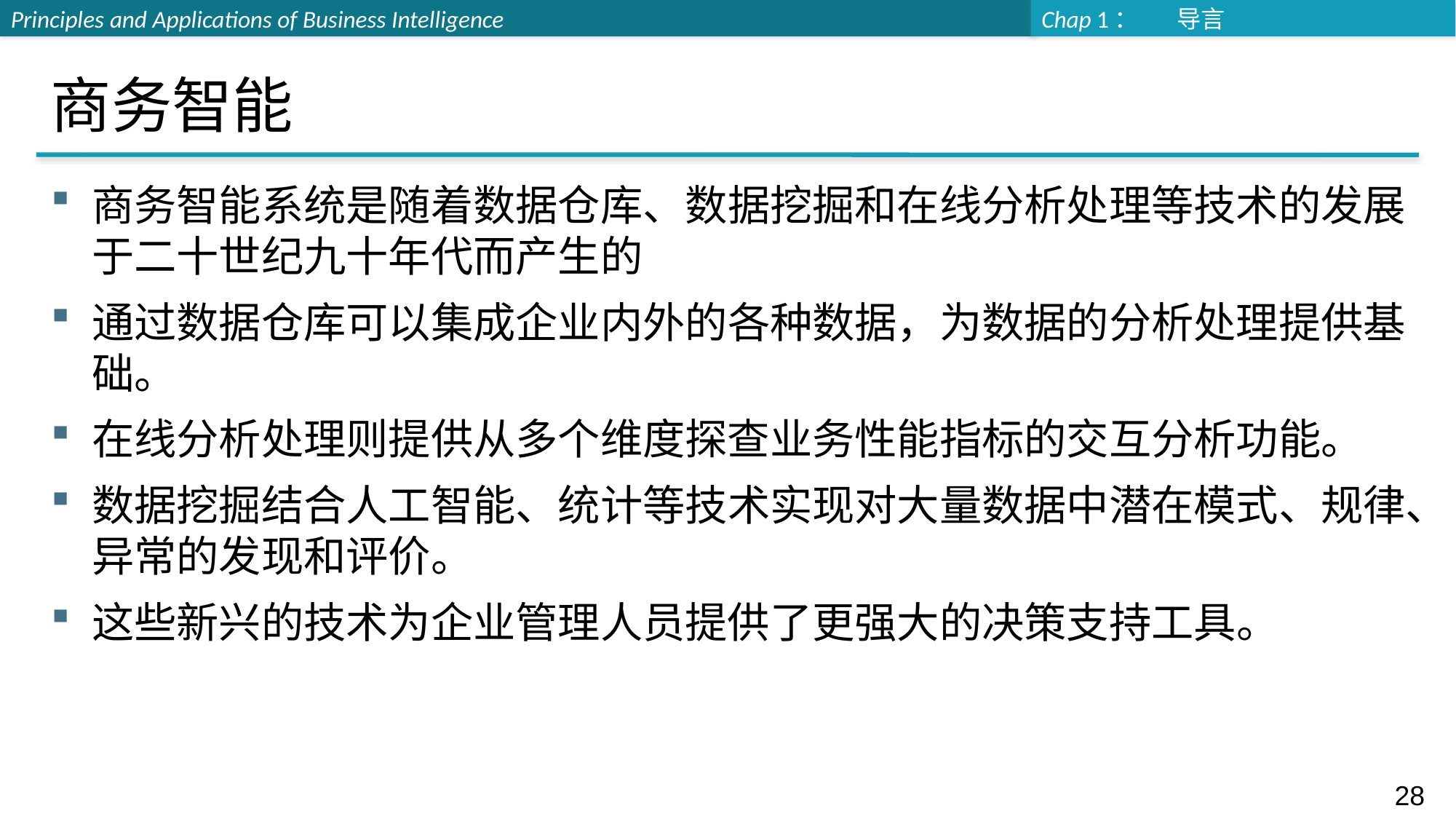

# 商务智能
商务智能系统是随着数据仓库、数据挖掘和在线分析处理等技术的发展于二十世纪九十年代而产生的
通过数据仓库可以集成企业内外的各种数据，为数据的分析处理提供基础。
在线分析处理则提供从多个维度探查业务性能指标的交互分析功能。
数据挖掘结合人工智能、统计等技术实现对大量数据中潜在模式、规律、异常的发现和评价。
这些新兴的技术为企业管理人员提供了更强大的决策支持工具。